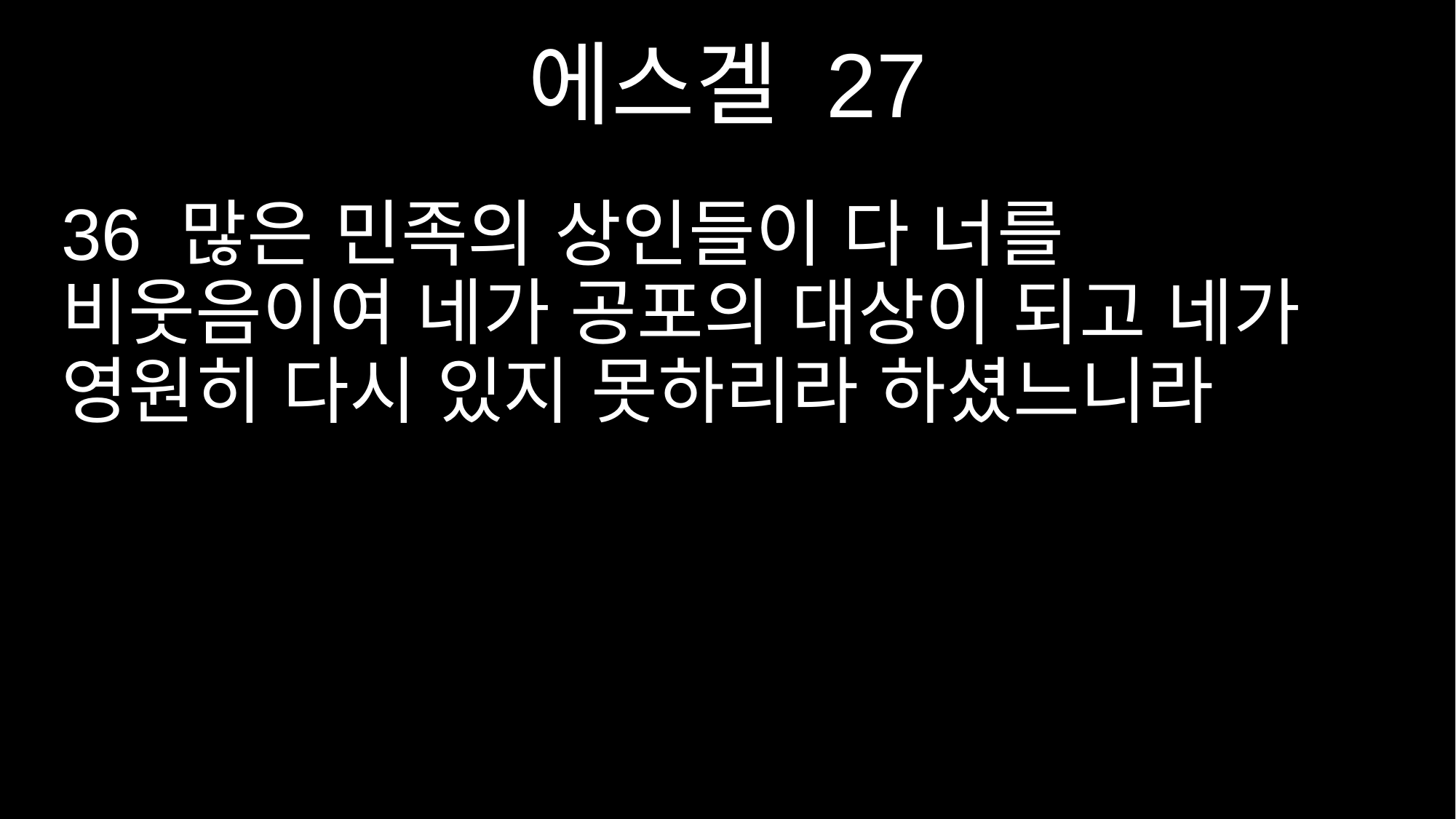

에스겔 27
36 많은 민족의 상인들이 다 너를 비웃음이여 네가 공포의 대상이 되고 네가 영원히 다시 있지 못하리라 하셨느니라